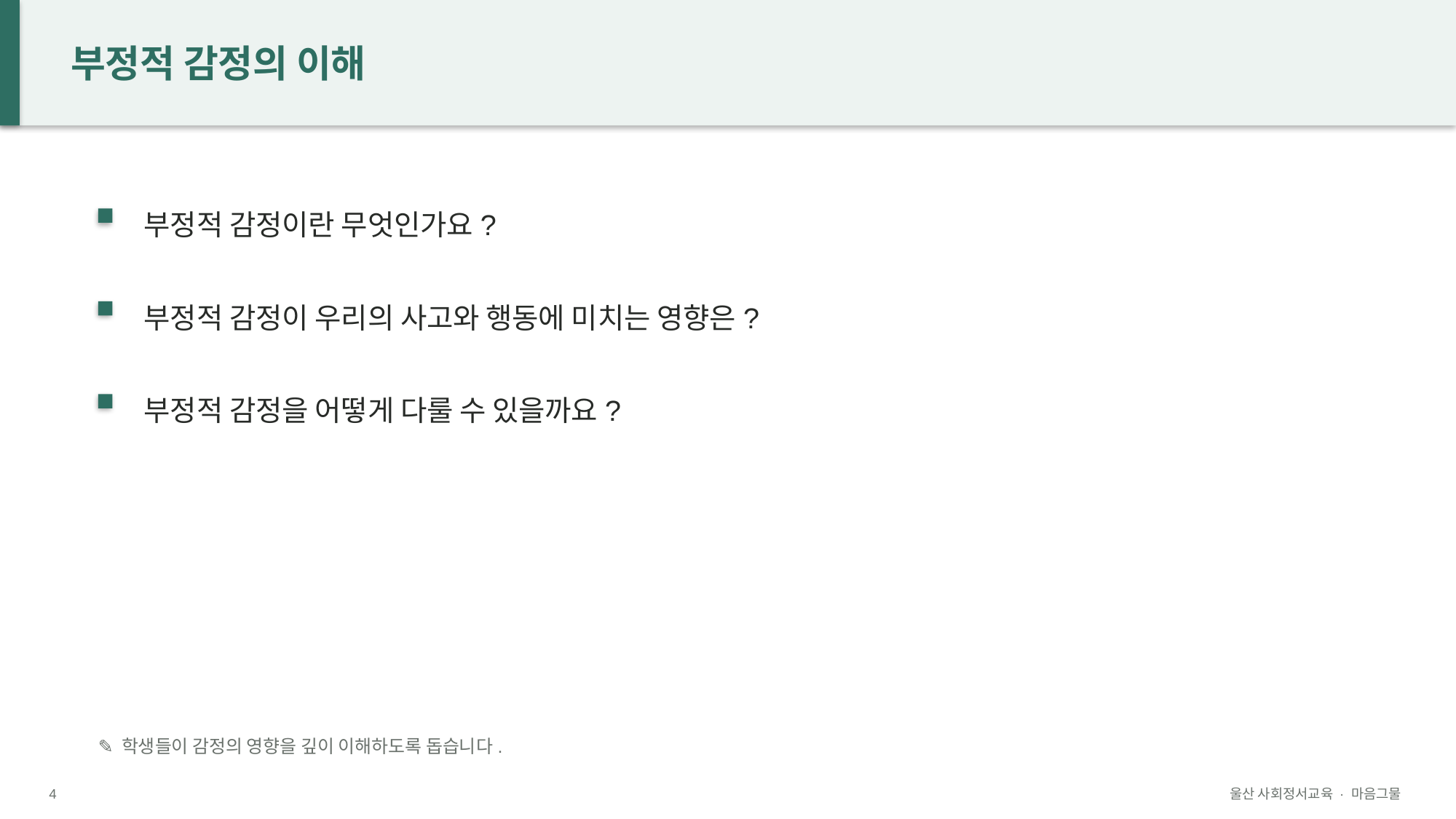

부정적 감정의 이해
부정적 감정이란 무엇인가요?

부정적 감정이 우리의 사고와 행동에 미치는 영향은?

부정적 감정을 어떻게 다룰 수 있을까요?

✎ 학생들이 감정의 영향을 깊이 이해하도록 돕습니다.
4
울산 사회정서교육 · 마음그물